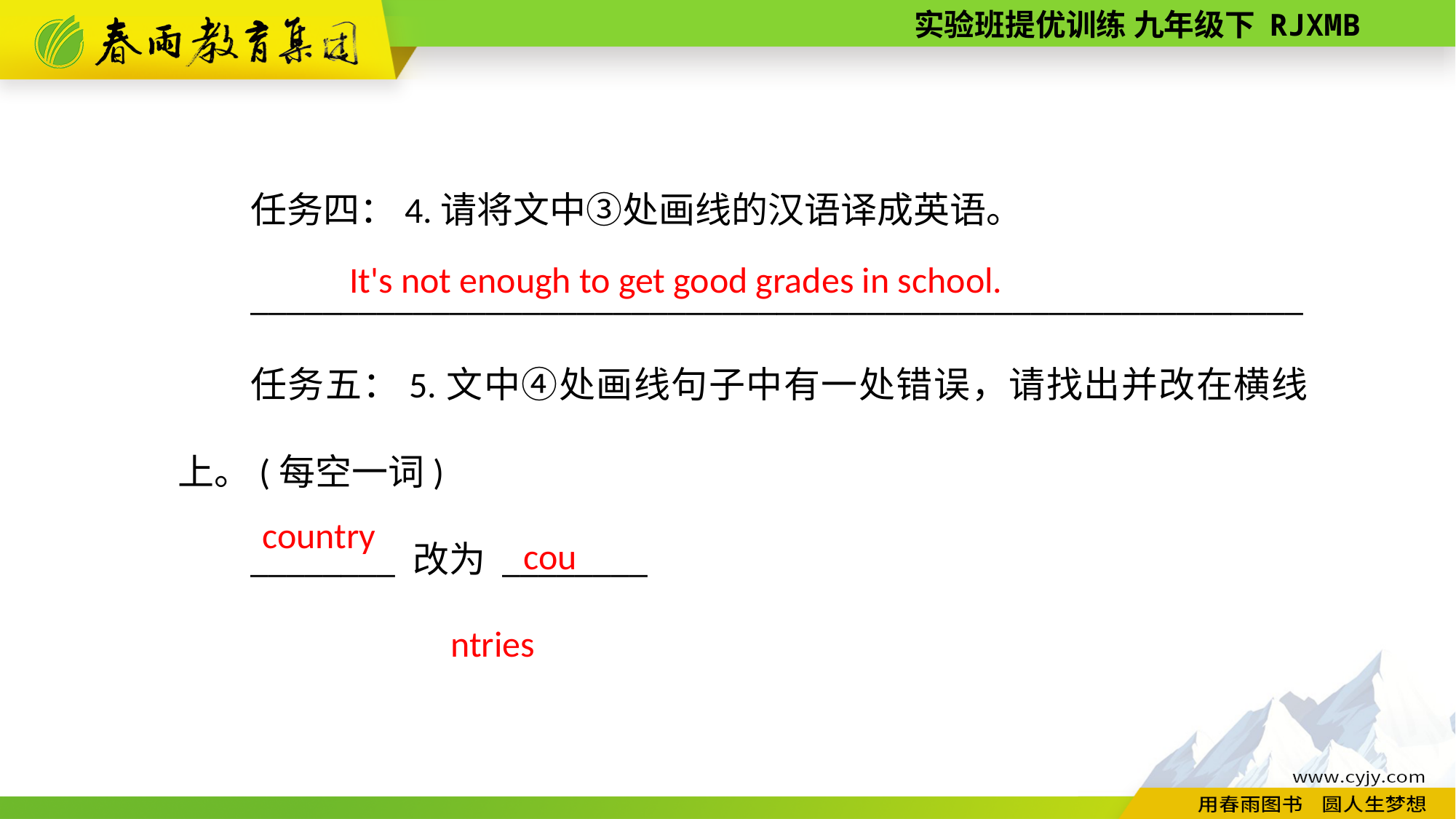

任务四：4.请将文中③处画线的汉语译成英语。
__________________________________________________________
任务五：5.文中④处画线句子中有一处错误，请找出并改在横线上。(每空一词)
________ 改为 ________
It's not enough to get good grades in school.
countries
country